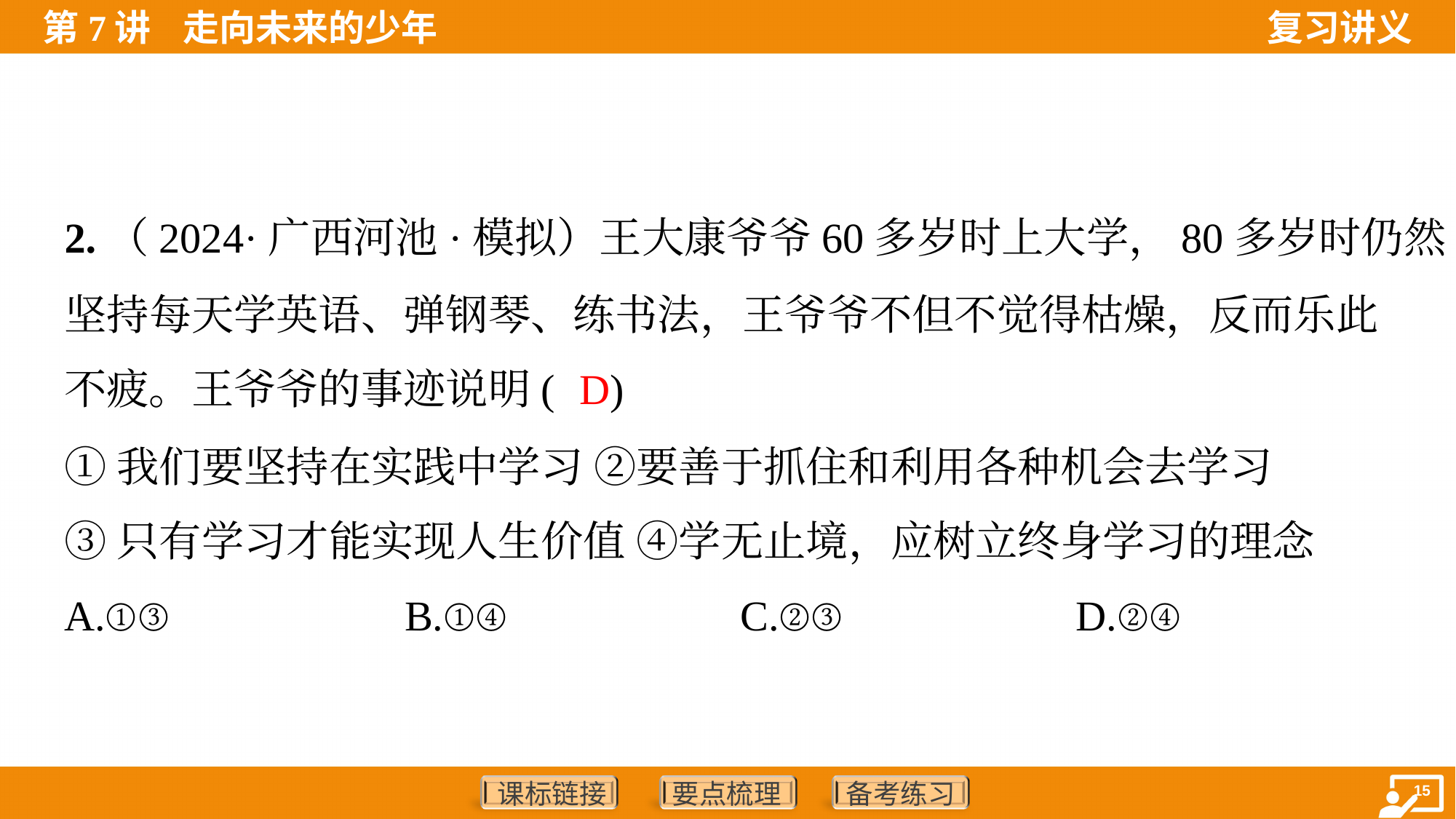

2.（2024·广西河池·模拟）王大康爷爷60多岁时上大学，80多岁时仍然
坚持每天学英语、弹钢琴、练书法，王爷爷不但不觉得枯燥，反而乐此
不疲。王爷爷的事迹说明(     )
D
①我们要坚持在实践中学习 ②要善于抓住和利用各种机会去学习
③只有学习才能实现人生价值 ④学无止境，应树立终身学习的理念
A.①③	B.①④	C.②③	D.②④